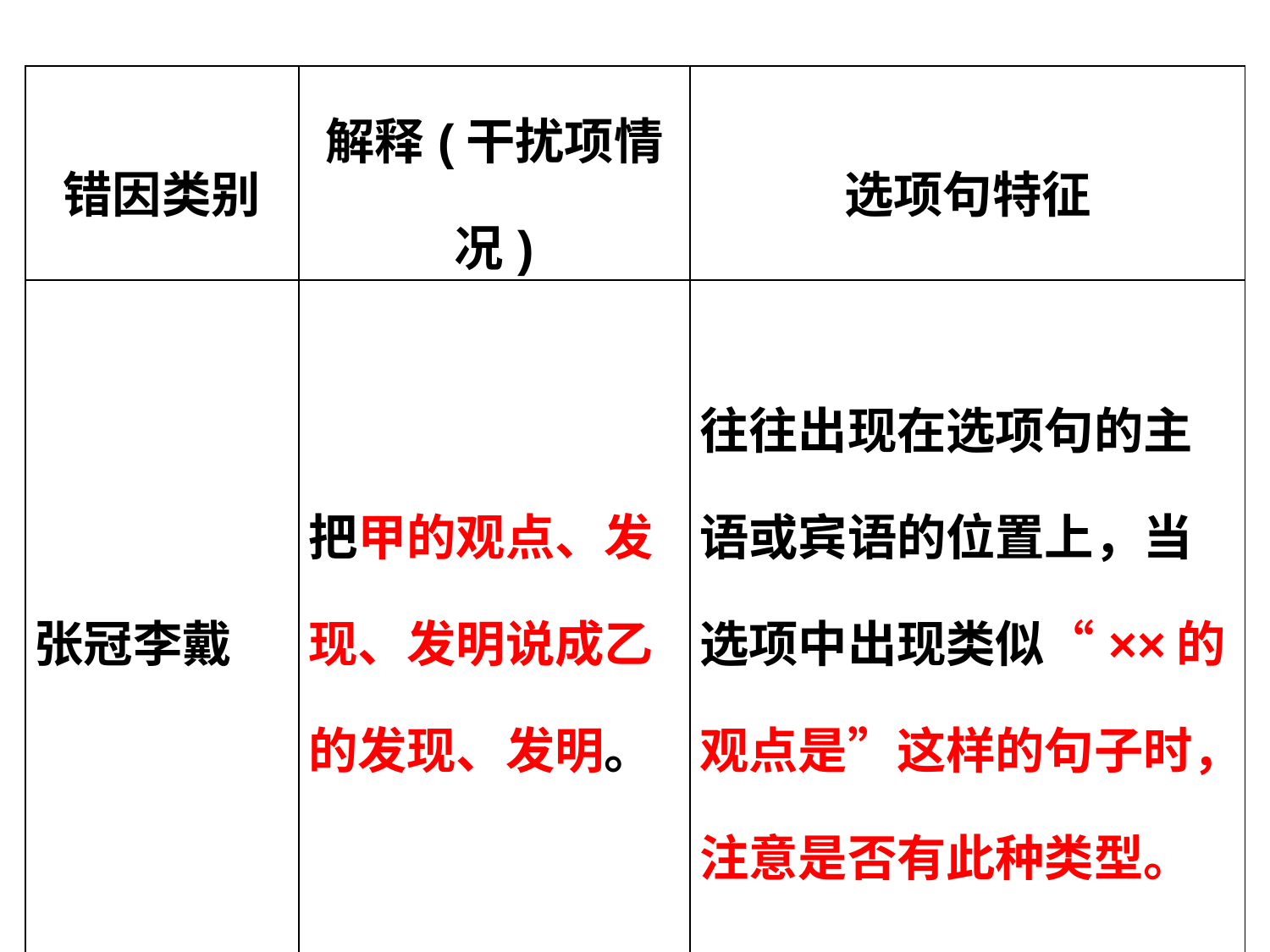

| 错因类别 | 解释(干扰项情况) | 选项句特征 |
| --- | --- | --- |
| 张冠李戴 | 把甲的观点、发 现、发明说成乙 的发现、发明。 | 往往出现在选项句的主语或宾语的位置上，当选项中出现类似“××的观点是”这样的句子时，注意是否有此种类型。 |